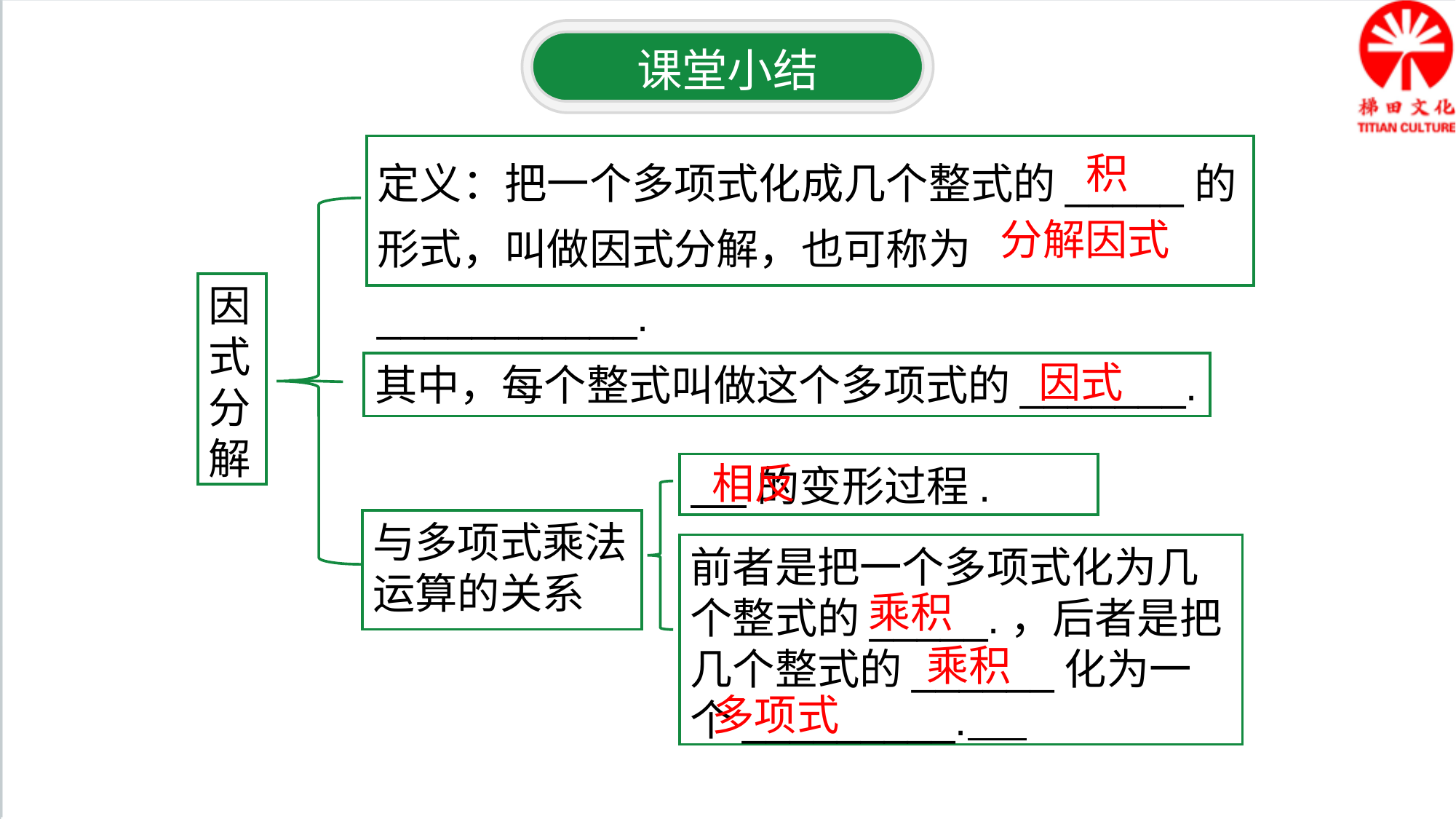

课堂小结
定义：把一个多项式化成几个整式的_____的形式，叫做因式分解，也可称为___________.
积

分解因式
因式分解
因式
其中，每个整式叫做这个多项式的_______.
相反
      的变形过程.

与多项式乘法运算的关系
前者是把一个多项式化为几个整式的_____.，后者是把几个整式的______化为一个_________.
乘积
乘积
多项式